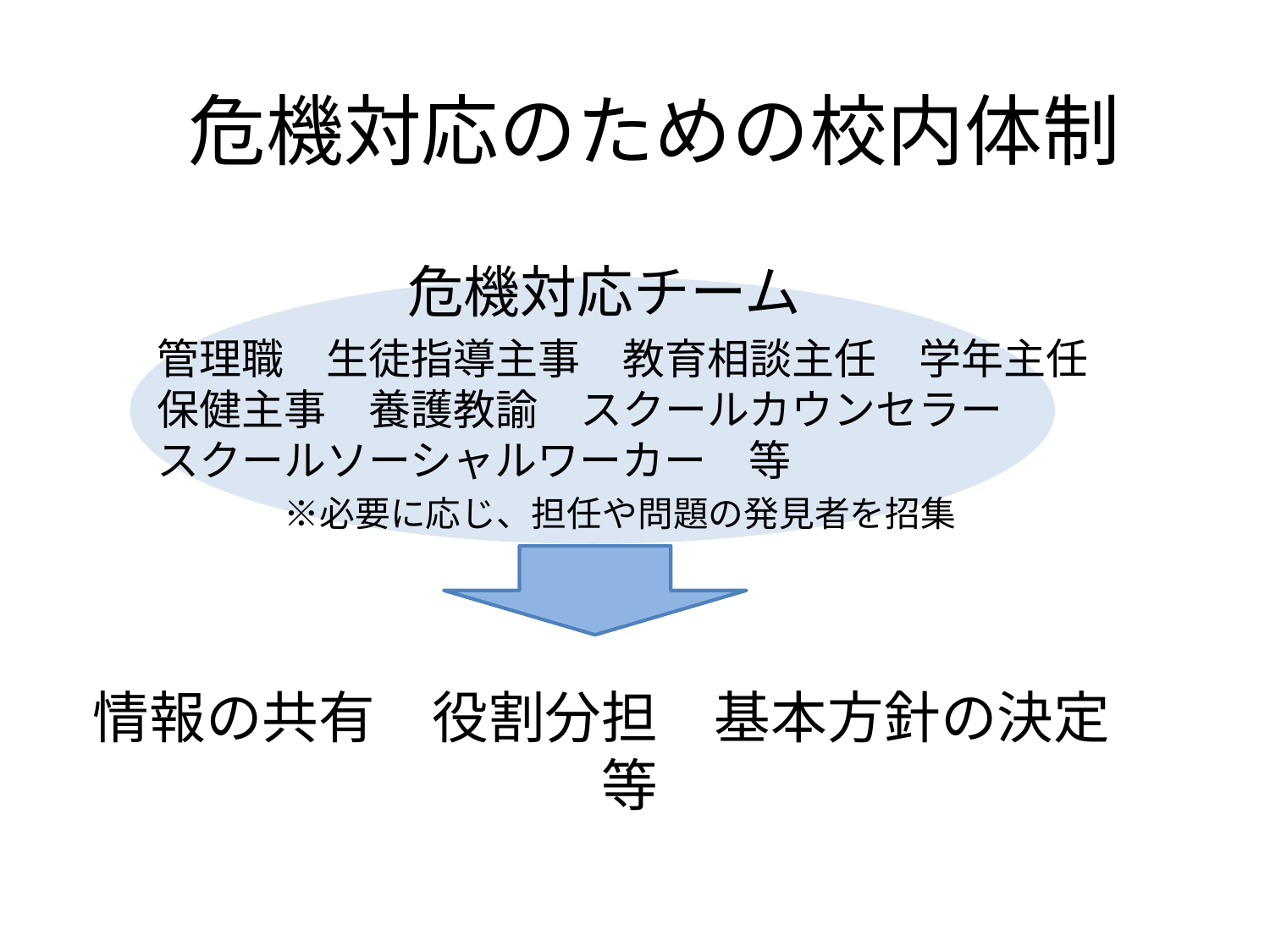

# 危機対応のための校内体制
危機対応チーム

管理職　生徒指導主事　教育相談主任　学年主任
保健主事　養護教諭　スクールカウンセラー
スクールソーシャルワーカー　等
　　　※必要に応じ、担任や問題の発見者を招集

情報の共有　役割分担　基本方針の決定　等